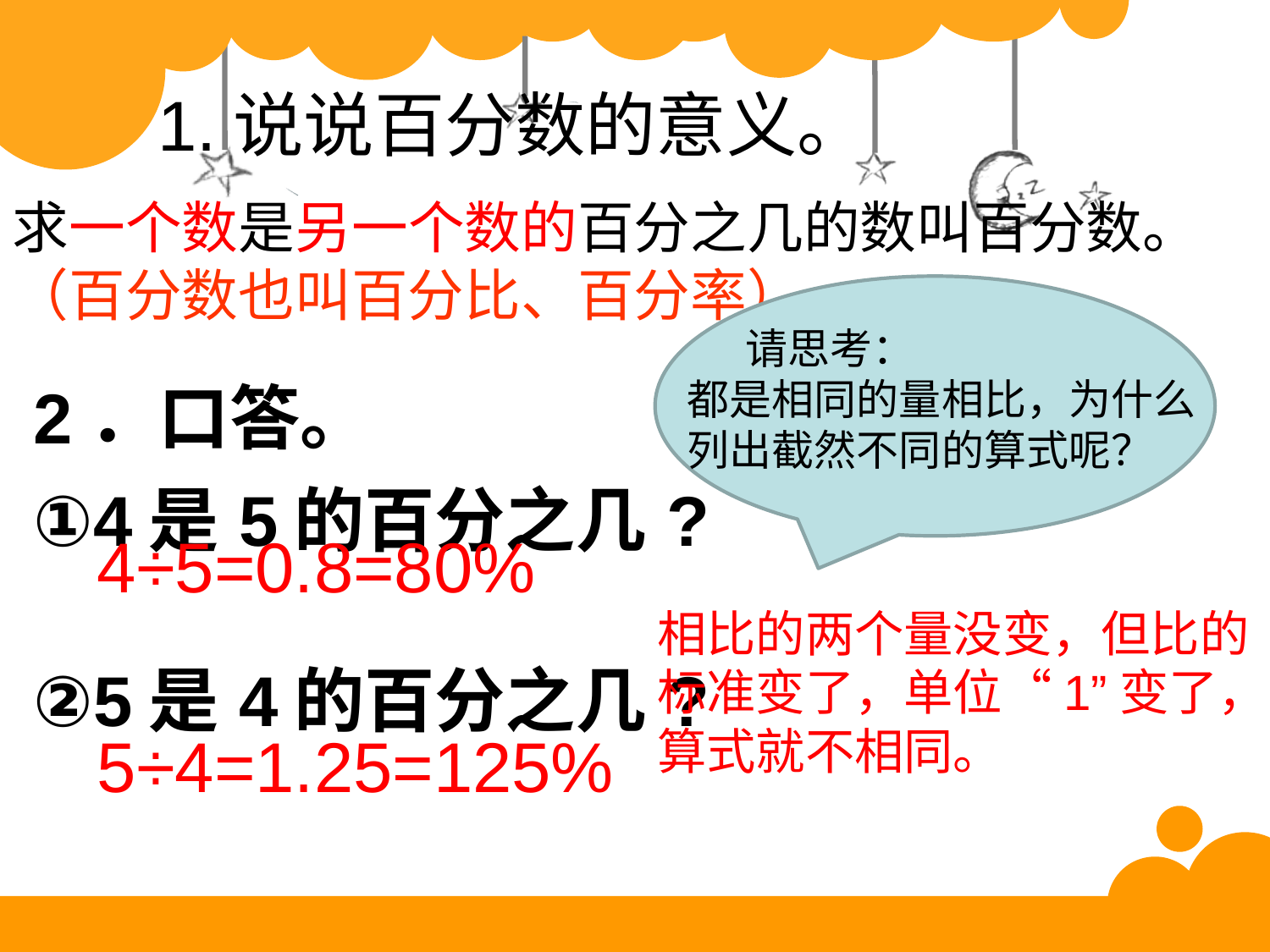

1.说说百分数的意义。

求一个数是另一个数的百分之几的数叫百分数。
（百分数也叫百分比、百分率）

     请思考：
都是相同的量相比，为什么
列出截然不同的算式呢？
| 2．口答。 ①4是5的百分之几? ②5是4的百分之几? |
| --- |
4÷5=0.8=80%
相比的两个量没变，但比的标准变了，单位“1”变了，算式就不相同。
5÷4=1.25=125%